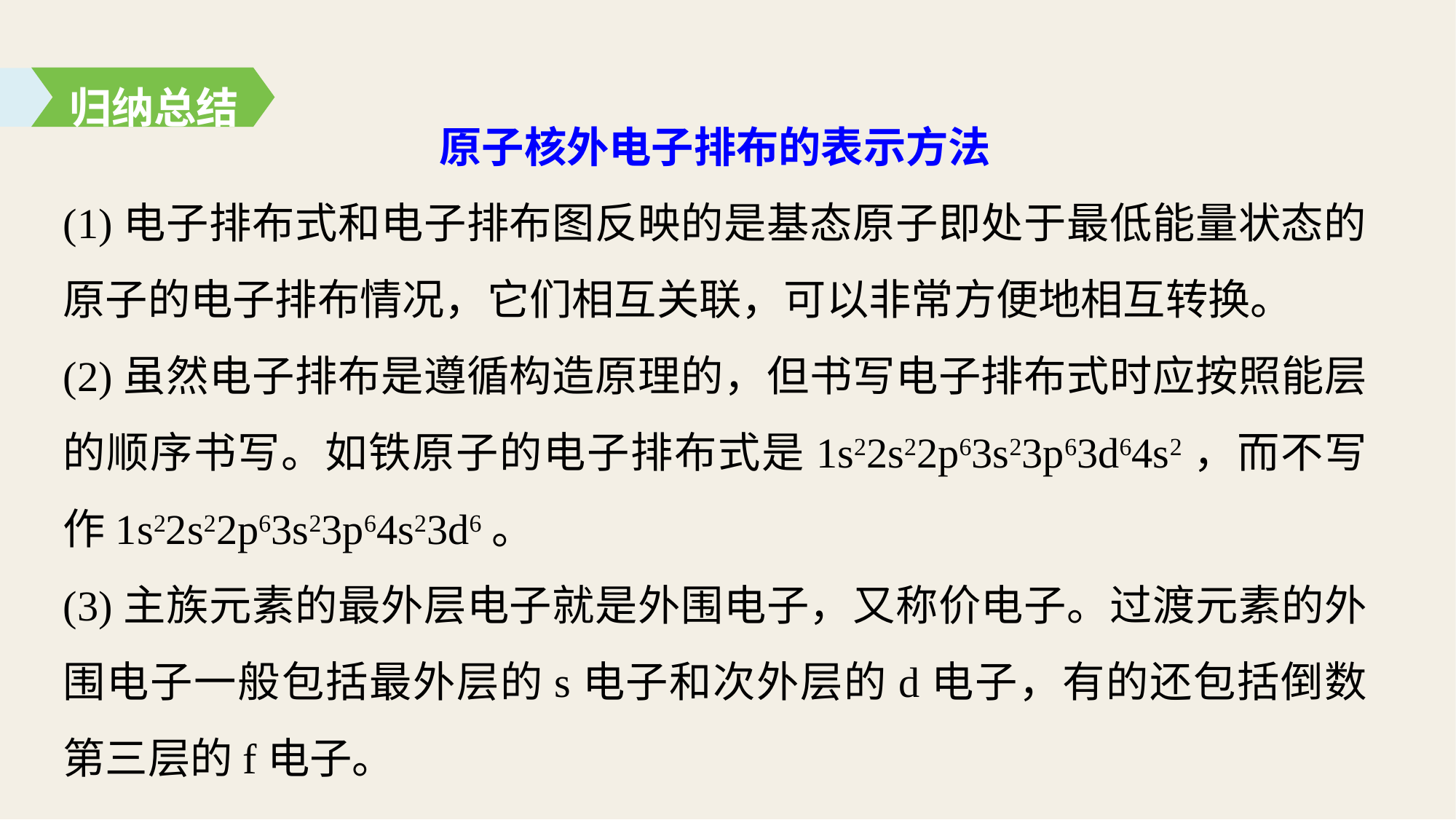

归纳总结

原子核外电子排布的表示方法
(1)电子排布式和电子排布图反映的是基态原子即处于最低能量状态的原子的电子排布情况，它们相互关联，可以非常方便地相互转换。
(2)虽然电子排布是遵循构造原理的，但书写电子排布式时应按照能层的顺序书写。如铁原子的电子排布式是1s22s22p63s23p63d64s2，而不写作1s22s22p63s23p64s23d6。
(3)主族元素的最外层电子就是外围电子，又称价电子。过渡元素的外围电子一般包括最外层的s电子和次外层的d电子，有的还包括倒数第三层的f电子。